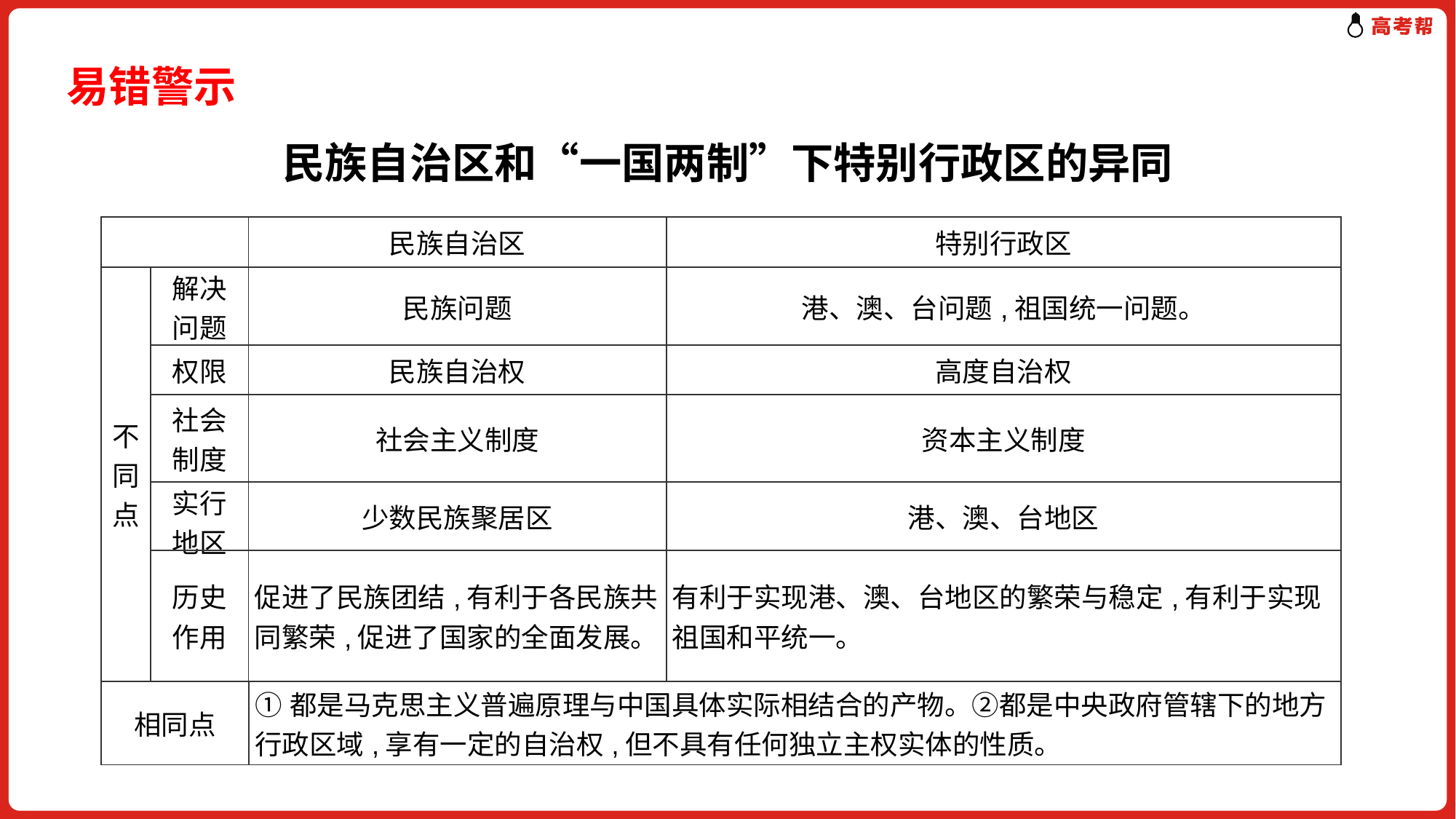

易错警示
民族自治区和“一国两制”下特别行政区的异同
|  |  | 民族自治区 | 特别行政区 |
| --- | --- | --- | --- |
| 不同点 | 解决 问题 | 民族问题 | 港、澳、台问题,祖国统一问题。 |
|  | 权限 | 民族自治权 | 高度自治权 |
|  | 社会 制度 | 社会主义制度 | 资本主义制度 |
|  | 实行 地区 | 少数民族聚居区 | 港、澳、台地区 |
|  | 历史 作用 | 促进了民族团结,有利于各民族共同繁荣,促进了国家的全面发展。 | 有利于实现港、澳、台地区的繁荣与稳定,有利于实现祖国和平统一。 |
| 相同点 | ①都是马克思主义普遍原理与中国具体实际相结合的产物。②都是中央政府管辖下的地方行政区域,享有一定的自治权,但不具有任何独立主权实体的性质。 |
| --- | --- |